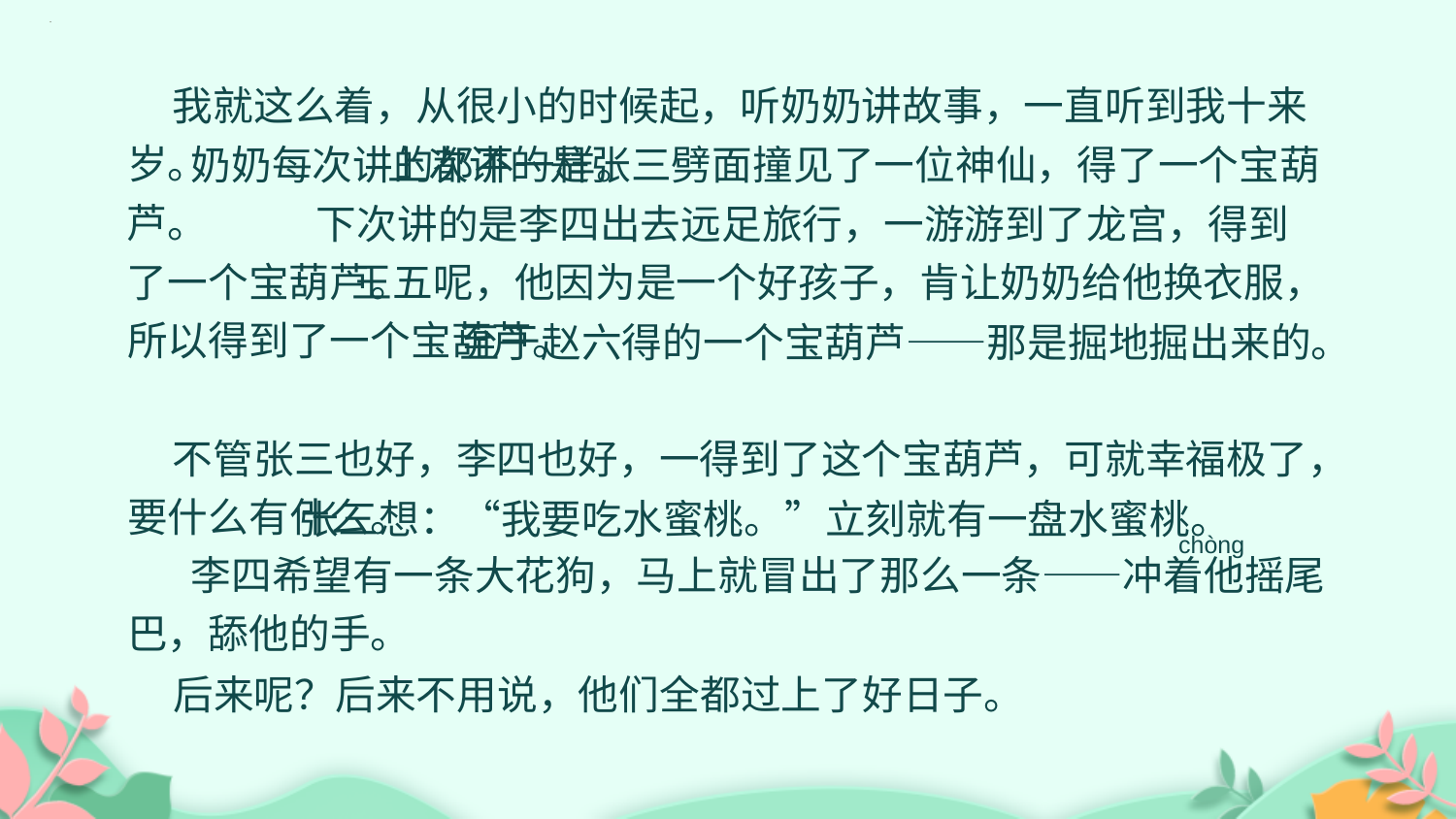

我就这么着，从很小的时候起，听奶奶讲故事，一直听到我十来岁。
                            上次讲的是张三劈面撞见了一位神仙，得了一个宝葫芦。
      奶奶每次讲的都不一样。
                    下次讲的是李四出去远足旅行，一游游到了龙宫，得到了一个宝葫芦。
                        王五呢，他因为是一个好孩子，肯让奶奶给他换衣服，所以得到了一个宝葫芦。
                                    至于赵六得的一个宝葫芦——那是掘地掘出来的。
    不管张三也好，李四也好，一得到了这个宝葫芦，可就幸福极了，要什么有什么。
                  张三想：“我要吃水蜜桃。”立刻就有一盘水蜜桃。
chòng
      李四希望有一条大花狗，马上就冒出了那么一条——冲着他摇尾巴，舔他的手。

    后来呢？后来不用说，他们全都过上了好日子。